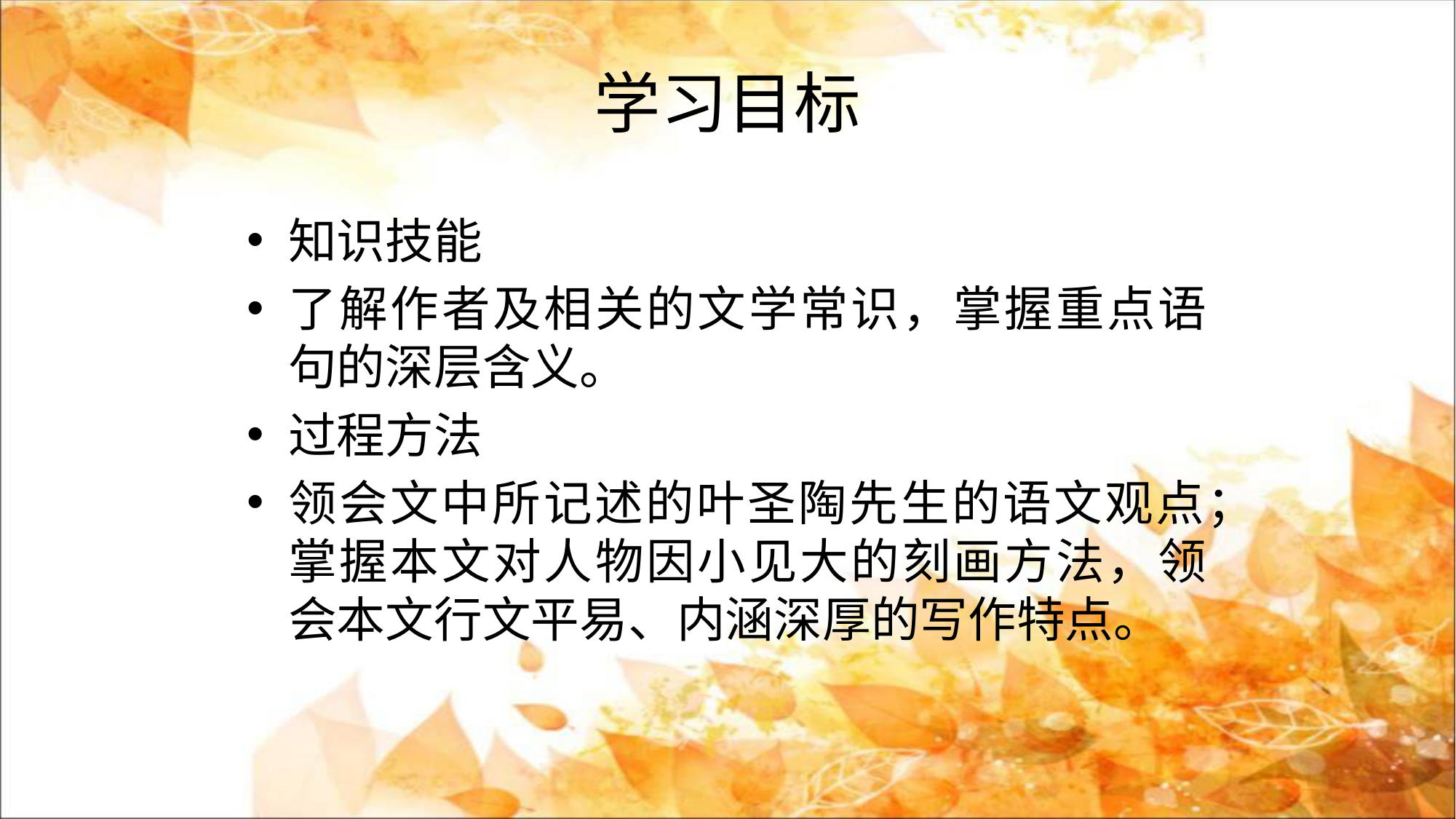

# 学习目标
https://www.ypppt.com/
知识技能
了解作者及相关的文学常识，掌握重点语句的深层含义。
过程方法
领会文中所记述的叶圣陶先生的语文观点；掌握本文对人物因小见大的刻画方法，领会本文行文平易、内涵深厚的写作特点。